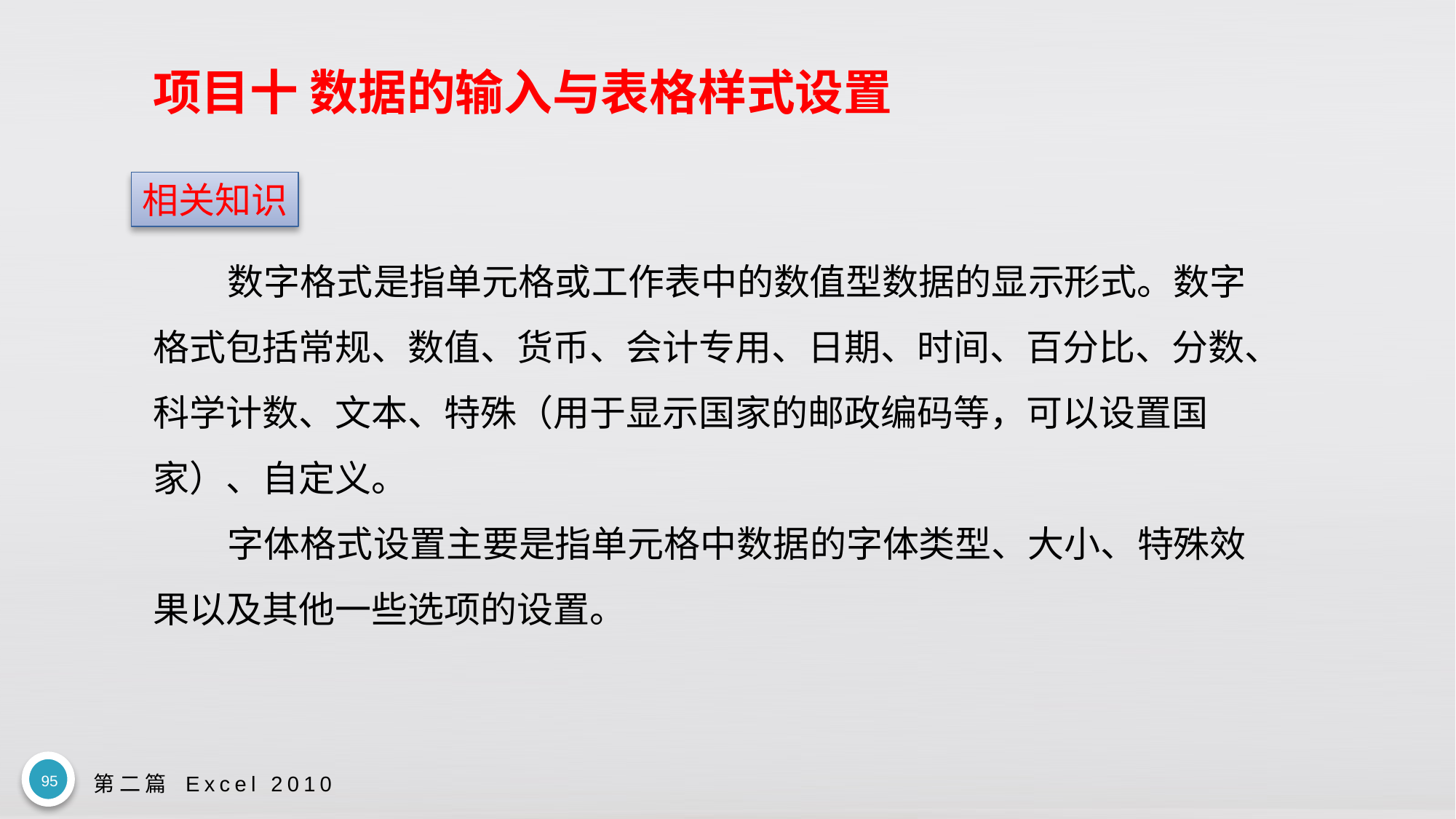

# 项目十 数据的输入与表格样式设置
相关知识
数字格式是指单元格或工作表中的数值型数据的显示形式。数字格式包括常规、数值、货币、会计专用、日期、时间、百分比、分数、科学计数、文本、特殊（用于显示国家的邮政编码等，可以设置国家）、自定义。
字体格式设置主要是指单元格中数据的字体类型、大小、特殊效果以及其他一些选项的设置。
95